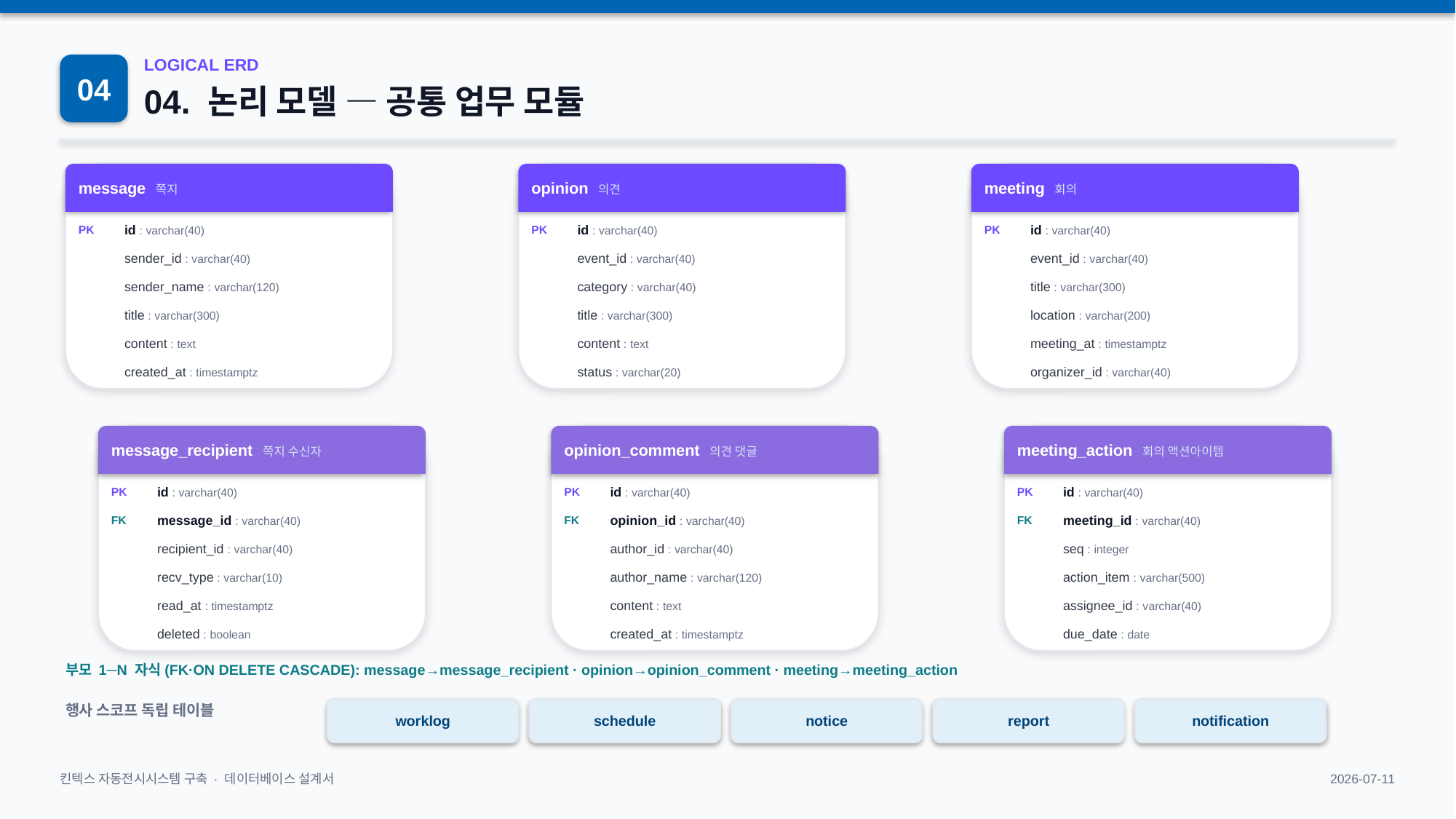

04
LOGICAL ERD
04. 논리 모델 — 공통 업무 모듈

message  쪽지

opinion  의견

meeting  회의
PK
id : varchar(40)
PK
id : varchar(40)
PK
id : varchar(40)

sender_id : varchar(40)

event_id : varchar(40)

event_id : varchar(40)

sender_name : varchar(120)

category : varchar(40)

title : varchar(300)

title : varchar(300)

title : varchar(300)

location : varchar(200)

content : text

content : text

meeting_at : timestamptz

created_at : timestamptz

status : varchar(20)

organizer_id : varchar(40)

message_recipient  쪽지 수신자

opinion_comment  의견 댓글

meeting_action  회의 액션아이템
PK
id : varchar(40)
PK
id : varchar(40)
PK
id : varchar(40)
FK
message_id : varchar(40)
FK
opinion_id : varchar(40)
FK
meeting_id : varchar(40)

recipient_id : varchar(40)

author_id : varchar(40)

seq : integer

recv_type : varchar(10)

author_name : varchar(120)

action_item : varchar(500)

read_at : timestamptz

content : text

assignee_id : varchar(40)

deleted : boolean

created_at : timestamptz

due_date : date
부모 1─N 자식(FK·ON DELETE CASCADE): message→message_recipient · opinion→opinion_comment · meeting→meeting_action

worklog

schedule

notice

report

notification
행사 스코프 독립 테이블
킨텍스 자동전시시스템 구축 · 데이터베이스 설계서
2026-07-11